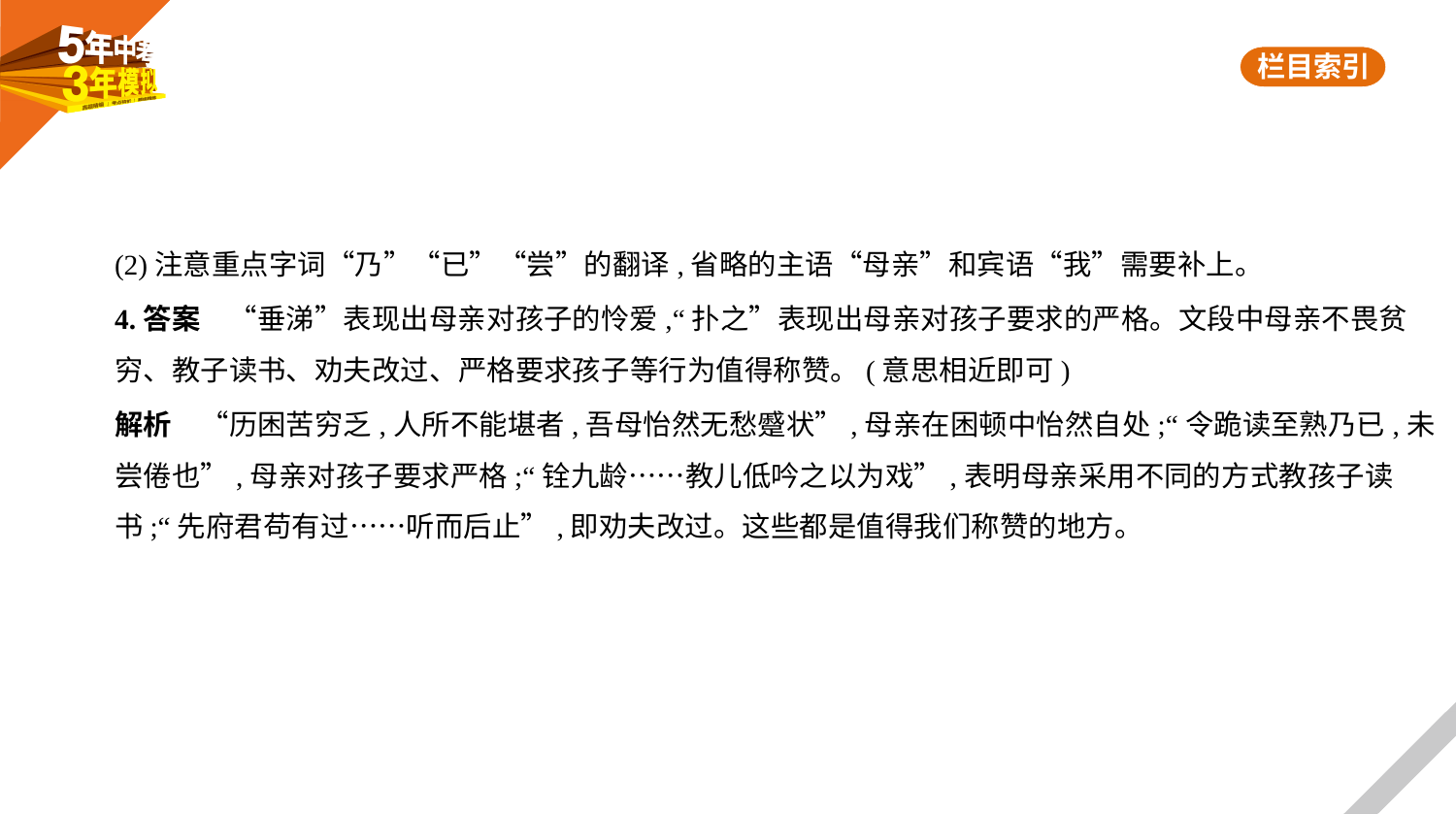

(2)注意重点字词“乃”“已”“尝”的翻译,省略的主语“母亲”和宾语“我”需要补上。
4.答案　“垂涕”表现出母亲对孩子的怜爱,“扑之”表现出母亲对孩子要求的严格。文段中母亲不畏贫
穷、教子读书、劝夫改过、严格要求孩子等行为值得称赞。(意思相近即可)
解析　“历困苦穷乏,人所不能堪者,吾母怡然无愁蹙状”,母亲在困顿中怡然自处;“令跪读至熟乃已,未
尝倦也”,母亲对孩子要求严格;“铨九龄……教儿低吟之以为戏”,表明母亲采用不同的方式教孩子读
书;“先府君苟有过……听而后止”,即劝夫改过。这些都是值得我们称赞的地方。